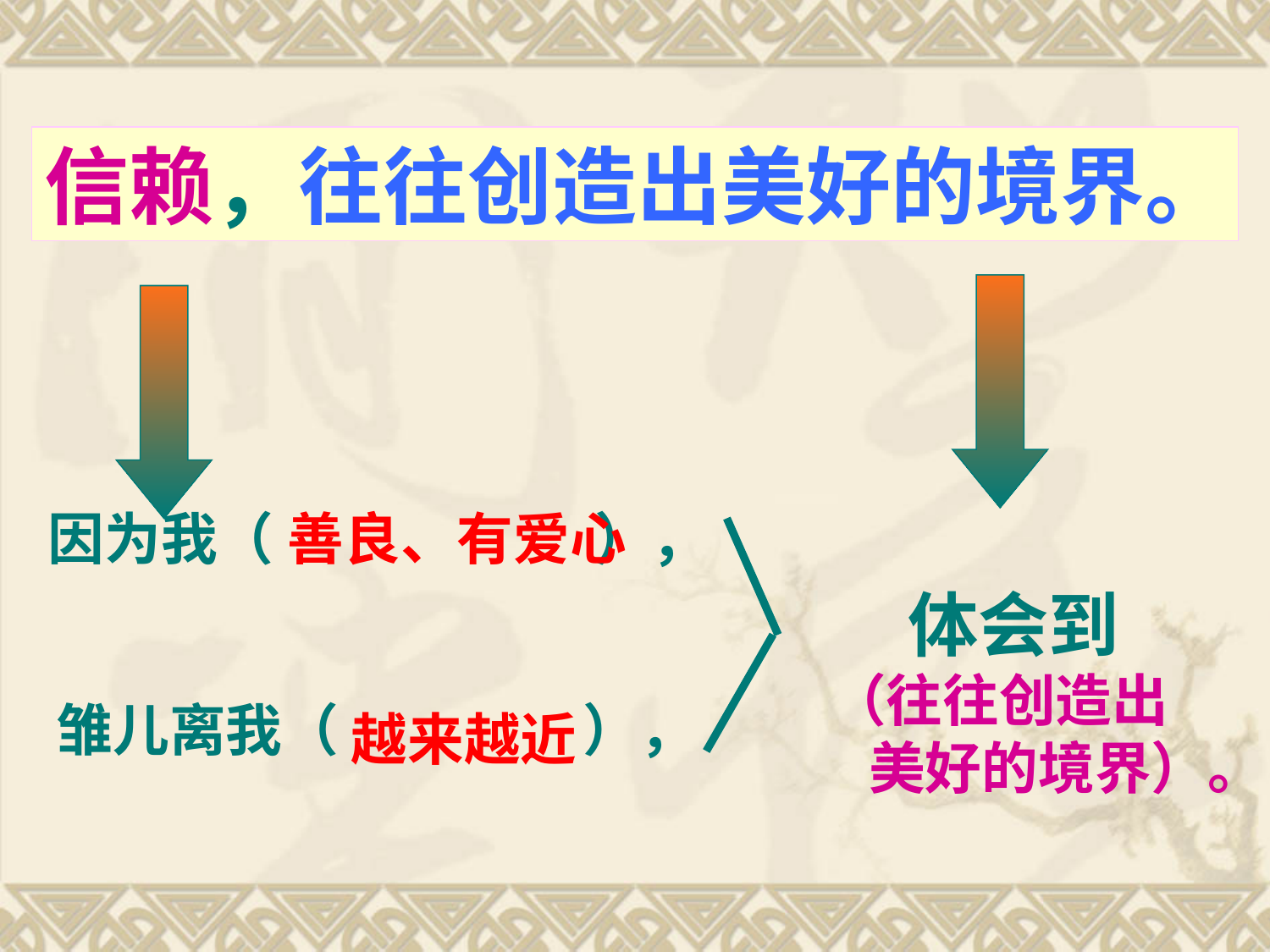

信赖，往往创造出美好的境界。

    因为我（                         ），

    雏儿离我（                   ），

     体会到
（往往创造出
  美好的境界）。

善良、有爱心
越来越近